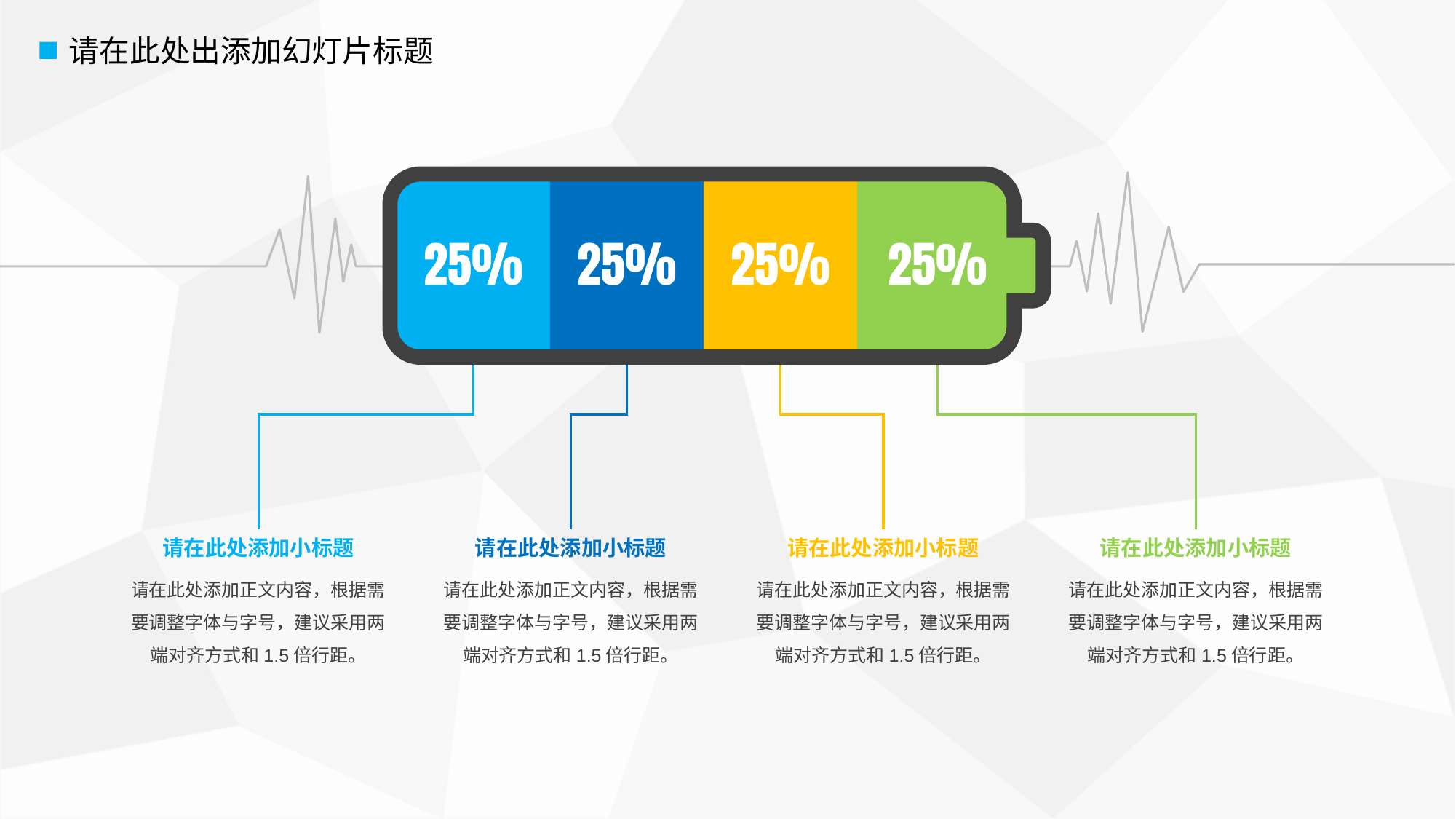

请在此处出添加幻灯片标题

25%
25%
25%
25%
请在此处添加小标题
请在此处添加小标题
请在此处添加小标题
请在此处添加小标题
请在此处添加正文内容，根据需要调整字体与字号，建议采用两端对齐方式和1.5倍行距。
请在此处添加正文内容，根据需要调整字体与字号，建议采用两端对齐方式和1.5倍行距。
请在此处添加正文内容，根据需要调整字体与字号，建议采用两端对齐方式和1.5倍行距。
请在此处添加正文内容，根据需要调整字体与字号，建议采用两端对齐方式和1.5倍行距。